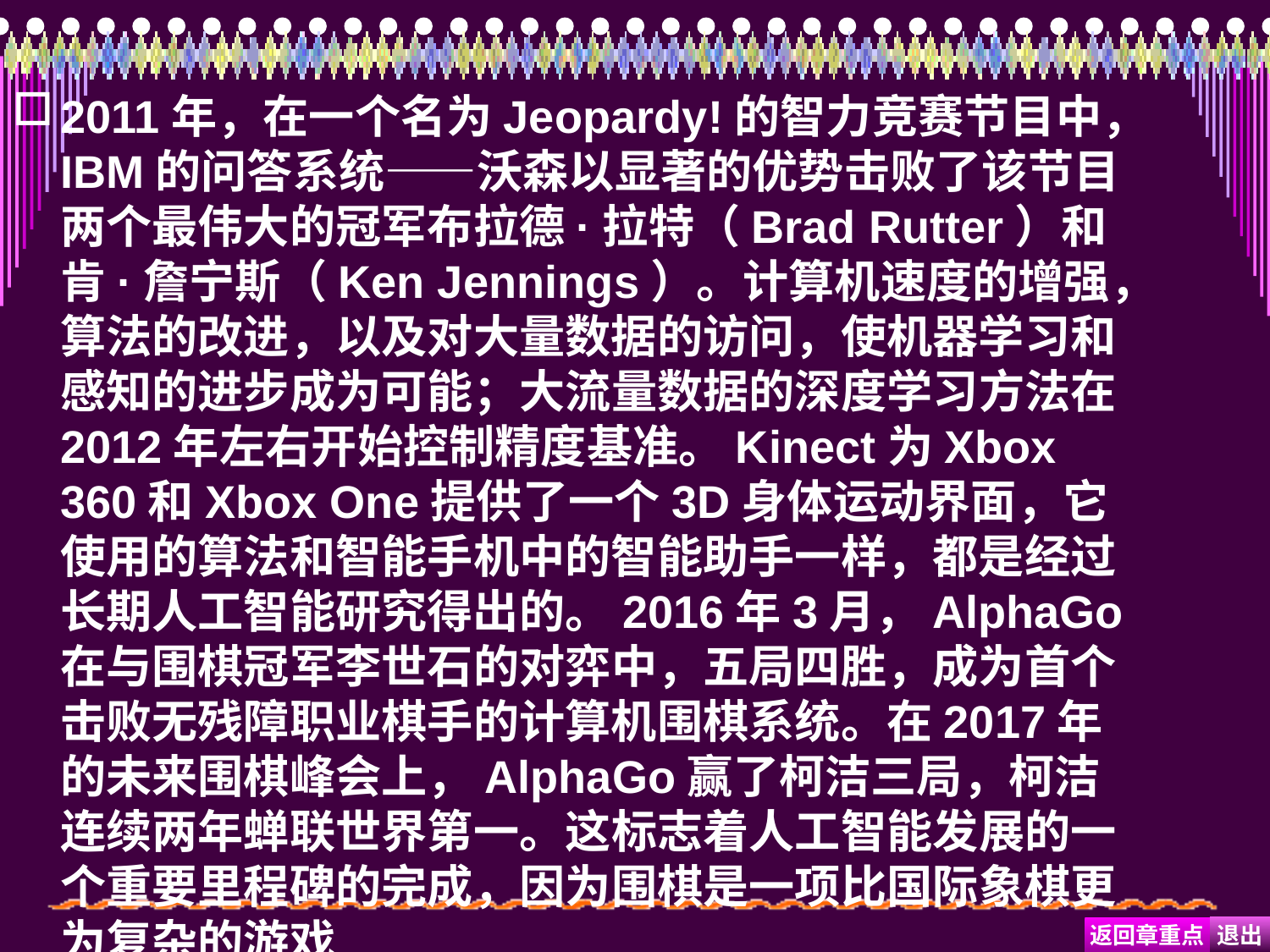

#
2011年，在一个名为Jeopardy!的智力竞赛节目中，IBM的问答系统——沃森以显著的优势击败了该节目两个最伟大的冠军布拉德·拉特（Brad Rutter）和肯·詹宁斯（Ken Jennings）。计算机速度的增强，算法的改进，以及对大量数据的访问，使机器学习和感知的进步成为可能；大流量数据的深度学习方法在2012年左右开始控制精度基准。Kinect为Xbox 360和Xbox One提供了一个3D身体运动界面，它使用的算法和智能手机中的智能助手一样，都是经过长期人工智能研究得出的。2016年3月，AlphaGo在与围棋冠军李世石的对弈中，五局四胜，成为首个击败无残障职业棋手的计算机围棋系统。在2017年的未来围棋峰会上，AlphaGo赢了柯洁三局，柯洁连续两年蝉联世界第一。这标志着人工智能发展的一个重要里程碑的完成，因为围棋是一项比国际象棋更为复杂的游戏